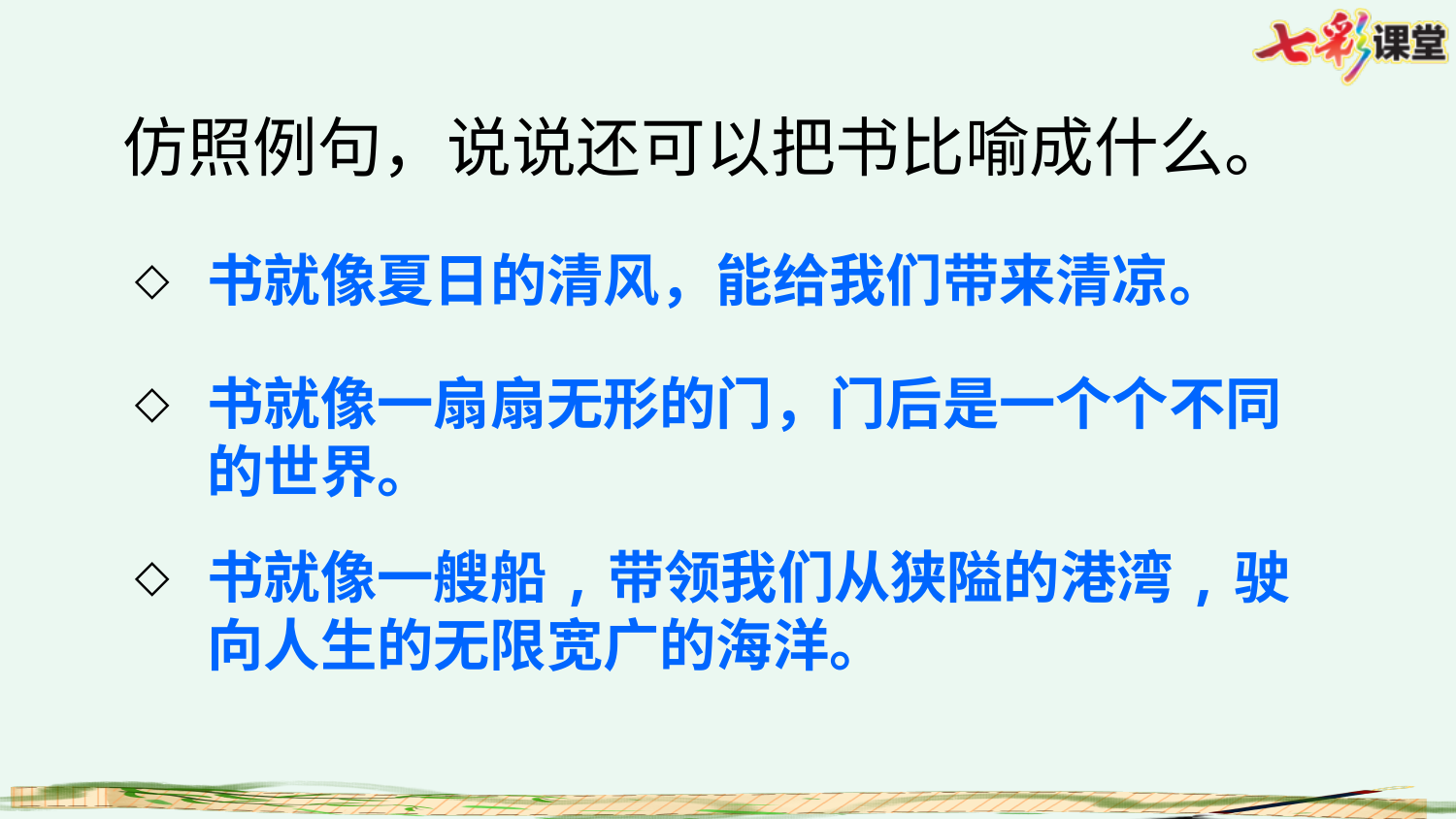

仿照例句，说说还可以把书比喻成什么。
书就像夏日的清风，能给我们带来清凉。
书就像一扇扇无形的门，门后是一个个不同的世界。
书就像一艘船,带领我们从狭隘的港湾,驶向人生的无限宽广的海洋。